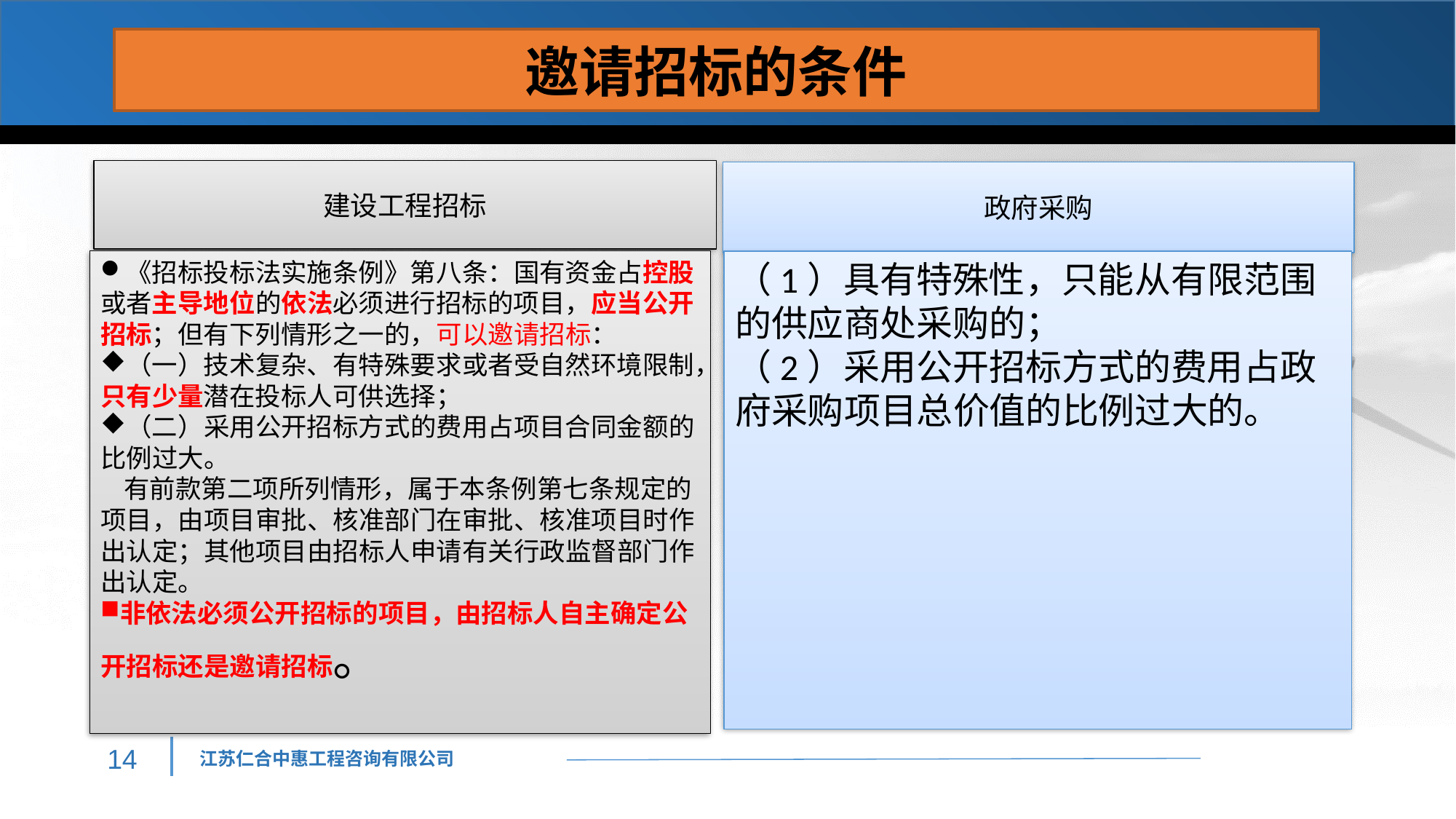

邀请招标的条件
建设工程招标
政府采购
《招标投标法实施条例》第八条：国有资金占控股或者主导地位的依法必须进行招标的项目，应当公开招标；但有下列情形之一的，可以邀请招标：
（一）技术复杂、有特殊要求或者受自然环境限制，只有少量潜在投标人可供选择；
（二）采用公开招标方式的费用占项目合同金额的比例过大。
    有前款第二项所列情形，属于本条例第七条规定的项目，由项目审批、核准部门在审批、核准项目时作出认定；其他项目由招标人申请有关行政监督部门作出认定。
非依法必须公开招标的项目，由招标人自主确定公开招标还是邀请招标。
（1）具有特殊性，只能从有限范围的供应商处采购的；
（2）采用公开招标方式的费用占政府采购项目总价值的比例过大的。
14